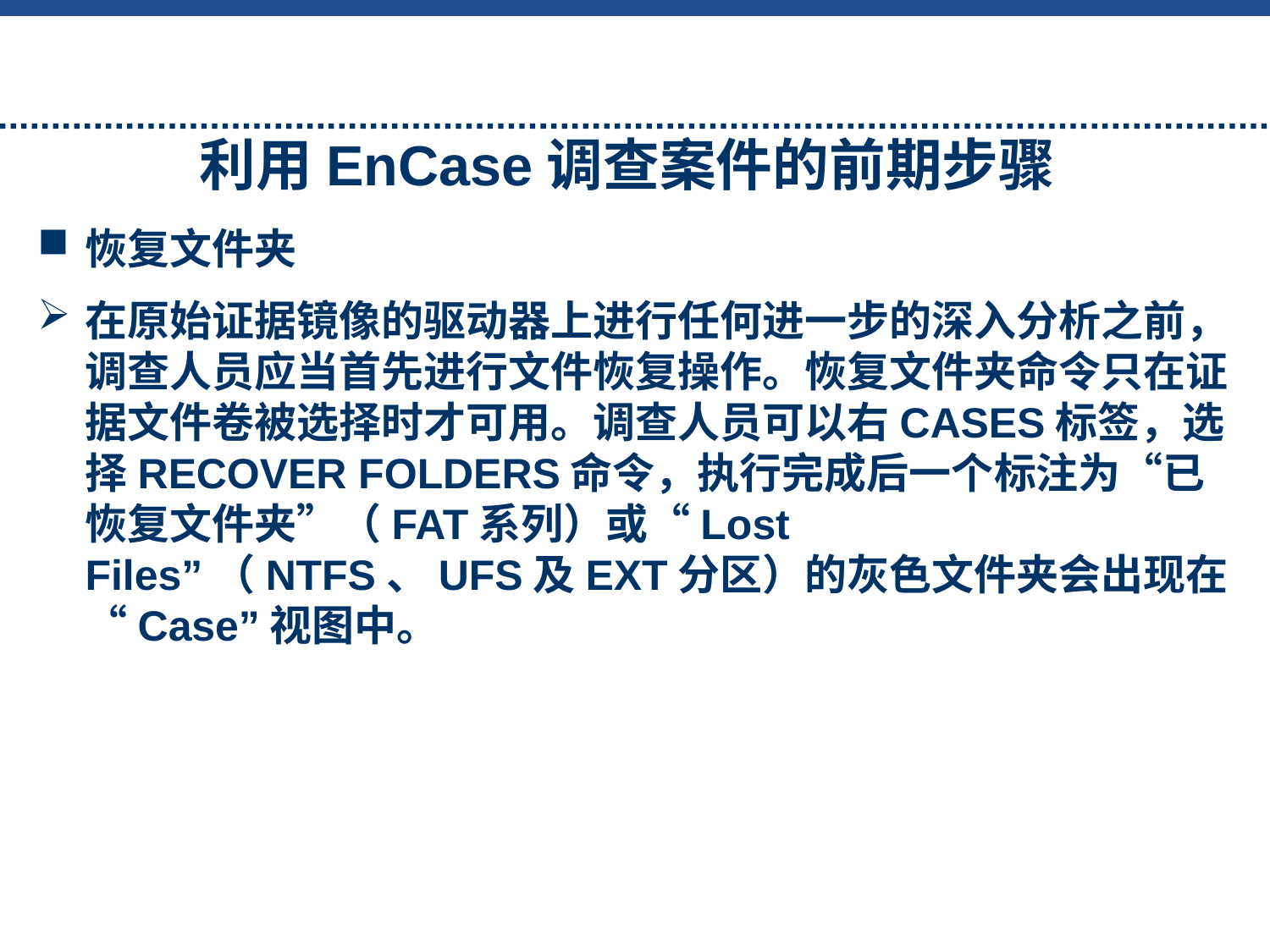

利用EnCase调查案件的前期步骤
恢复文件夹
在原始证据镜像的驱动器上进行任何进一步的深入分析之前，调查人员应当首先进行文件恢复操作。恢复文件夹命令只在证据文件卷被选择时才可用。调查人员可以右CASES标签，选择RECOVER FOLDERS命令，执行完成后一个标注为“已恢复文件夹”（FAT系列）或“Lost Files”（NTFS、UFS及EXT分区）的灰色文件夹会出现在“Case”视图中。